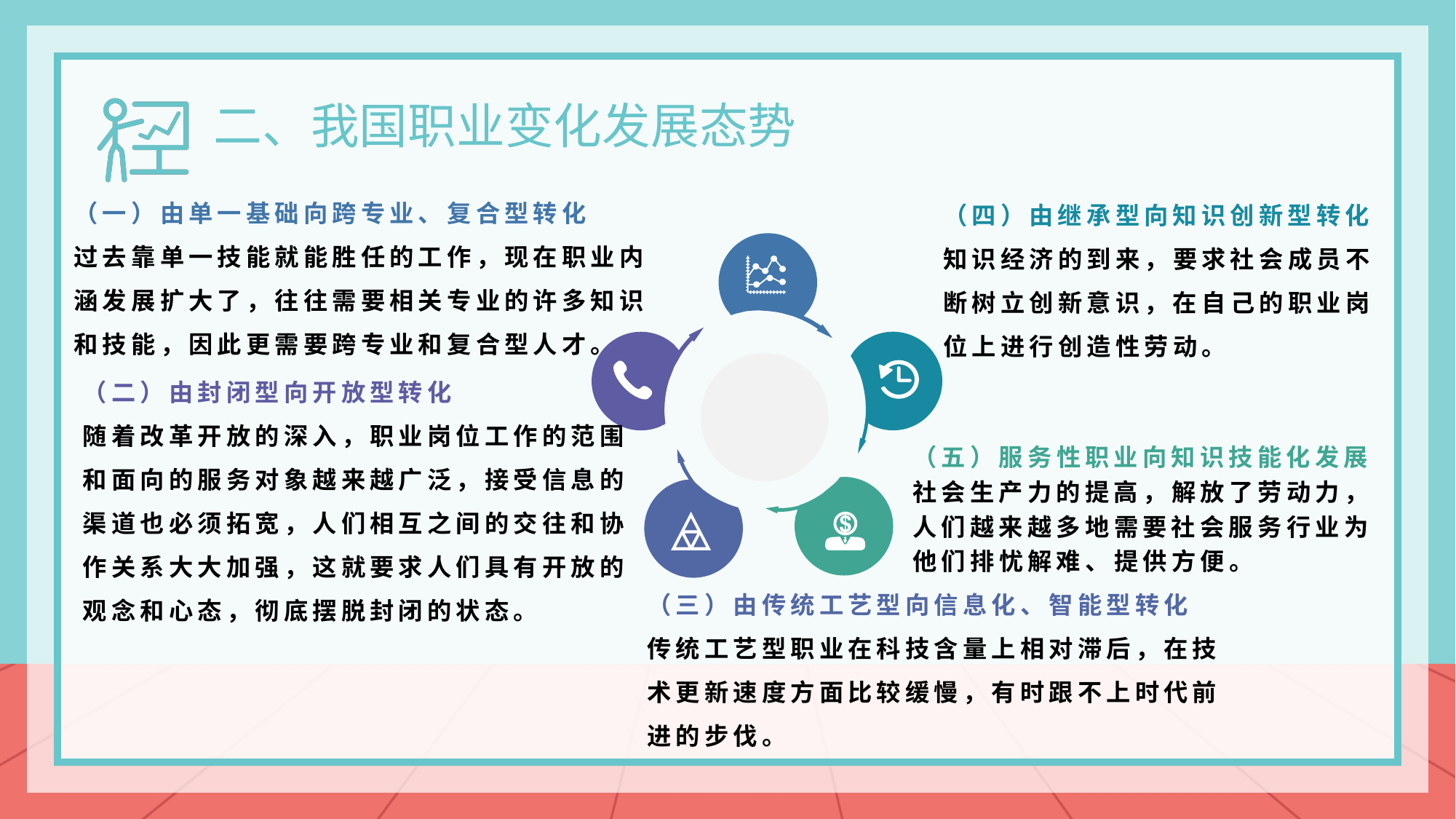

二、我国职业变化发展态势
（四）由继承型向知识创新型转化
知识经济的到来，要求社会成员不断树立创新意识，在自己的职业岗位上进行创造性劳动。
（一）由单一基础向跨专业、复合型转化
过去靠单一技能就能胜任的工作，现在职业内涵发展扩大了，往往需要相关专业的许多知识和技能，因此更需要跨专业和复合型人才。

（二）由封闭型向开放型转化
随着改革开放的深入，职业岗位工作的范围和面向的服务对象越来越广泛，接受信息的渠道也必须拓宽，人们相互之间的交往和协作关系大大加强，这就要求人们具有开放的观念和心态，彻底摆脱封闭的状态。

（五）服务性职业向知识技能化发展
社会生产力的提高，解放了劳动力，人们越来越多地需要社会服务行业为他们排忧解难、提供方便。

（三）由传统工艺型向信息化、智能型转化
传统工艺型职业在科技含量上相对滞后，在技术更新速度方面比较缓慢，有时跟不上时代前进的步伐。